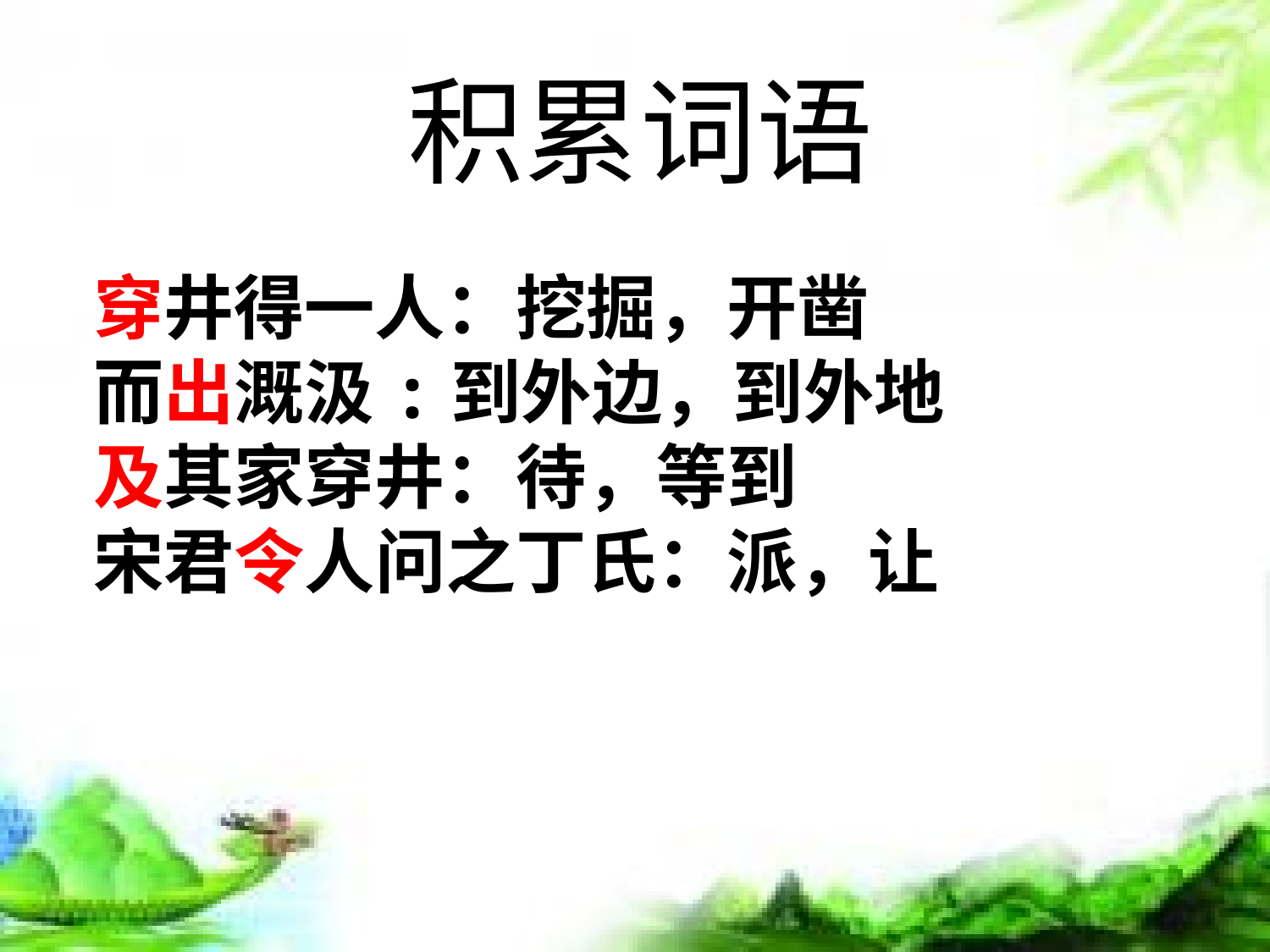

积累词语

穿井得一人：挖掘，开凿
而出溉汲:到外边，到外地
及其家穿井：待，等到
宋君令人问之丁氏：派，让